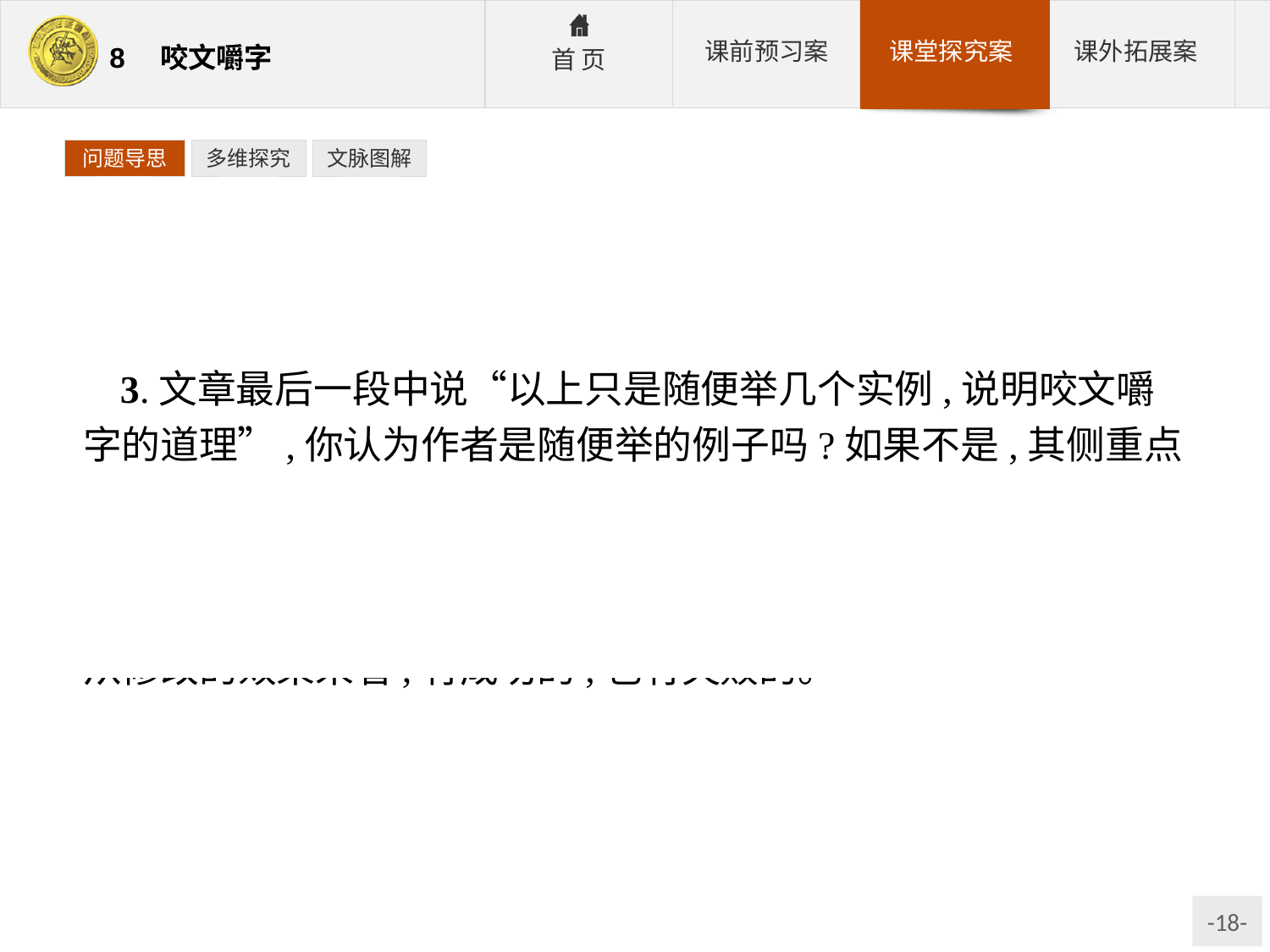

问题导思
多维探究
文脉图解
3.文章最后一段中说“以上只是随便举几个实例,说明咬文嚼字的道理”,你认为作者是随便举的例子吗?如果不是,其侧重点各是什么?
参考答案:这些例子不仅不是随便举的,而且是用心选择的。从选材的内容来看,一方面是关于文字修改,一方面是有关联想意义;从修改的效果来看,有成功的,也有失败的。